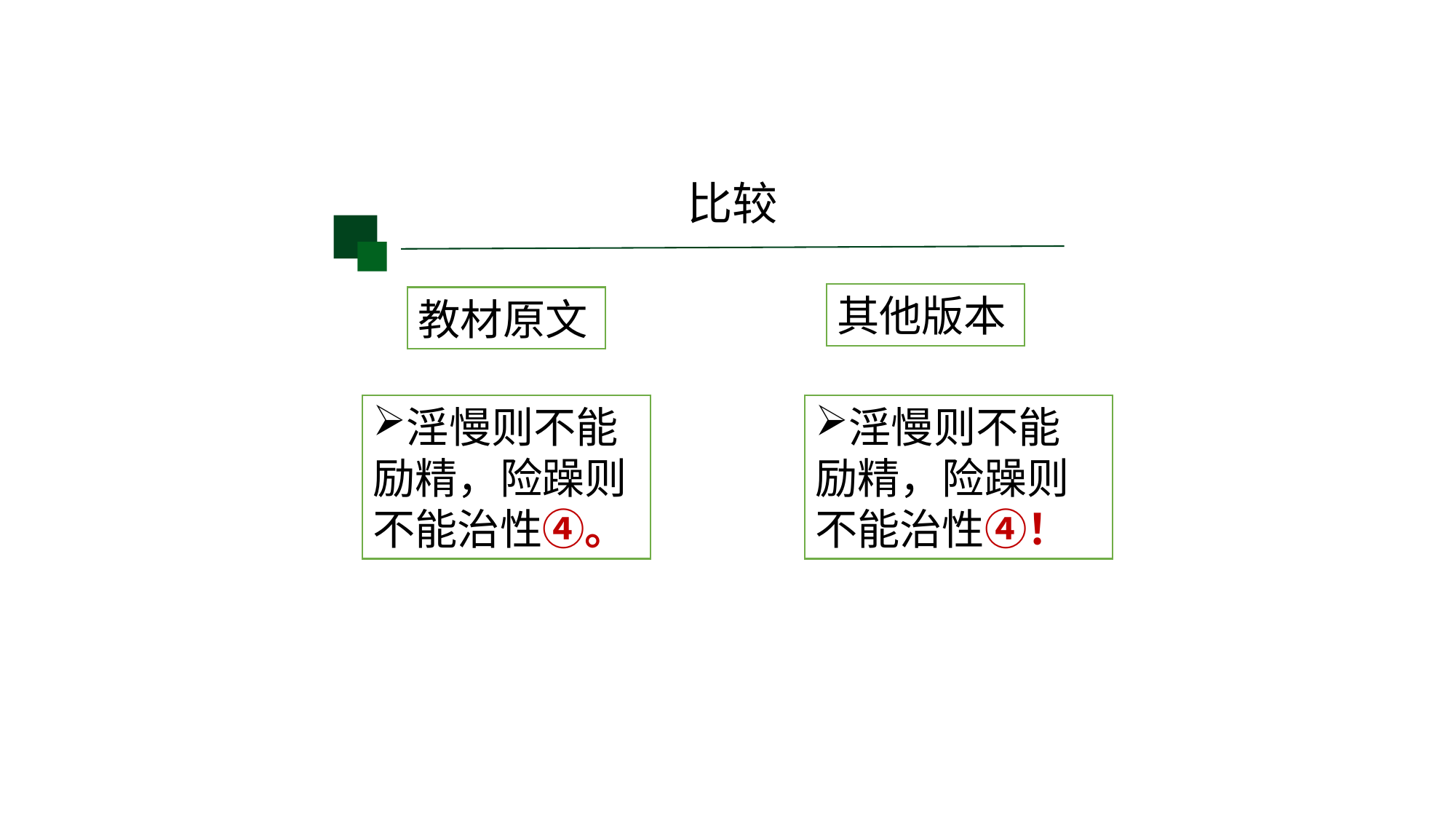

比较

其他版本
教材原文
淫慢则不能励精，险躁则不能治性④。
淫慢则不能励精，险躁则不能治性④！